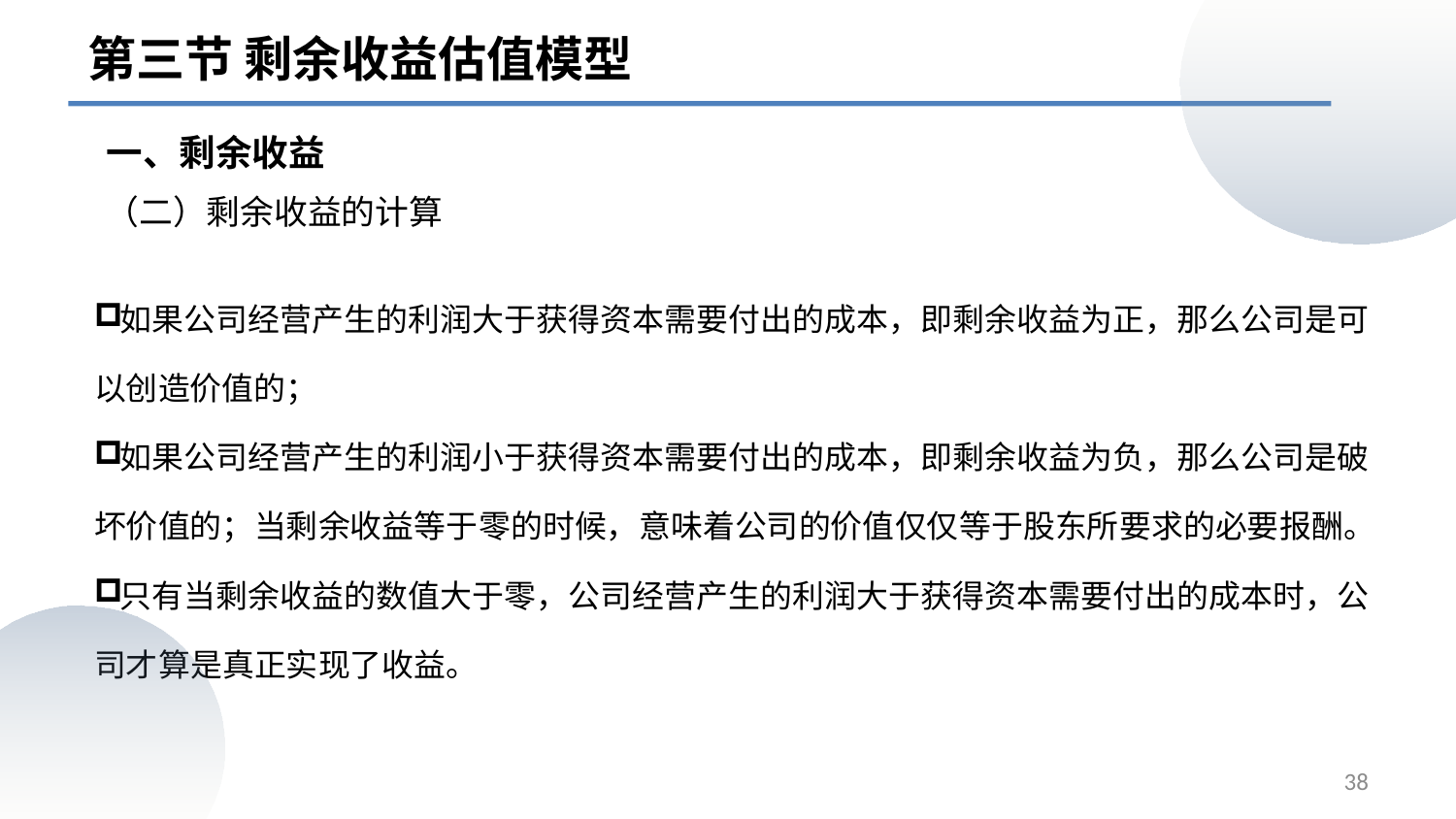

第三节 剩余收益估值模型
一、剩余收益
（二）剩余收益的计算
如果公司经营产生的利润大于获得资本需要付出的成本，即剩余收益为正，那么公司是可以创造价值的；
如果公司经营产生的利润小于获得资本需要付出的成本，即剩余收益为负，那么公司是破坏价值的；当剩余收益等于零的时候，意味着公司的价值仅仅等于股东所要求的必要报酬。
只有当剩余收益的数值⼤于零，公司经营产生的利润⼤于获得资本需要付出的成本时，公司才算是真正实现了收益。

38